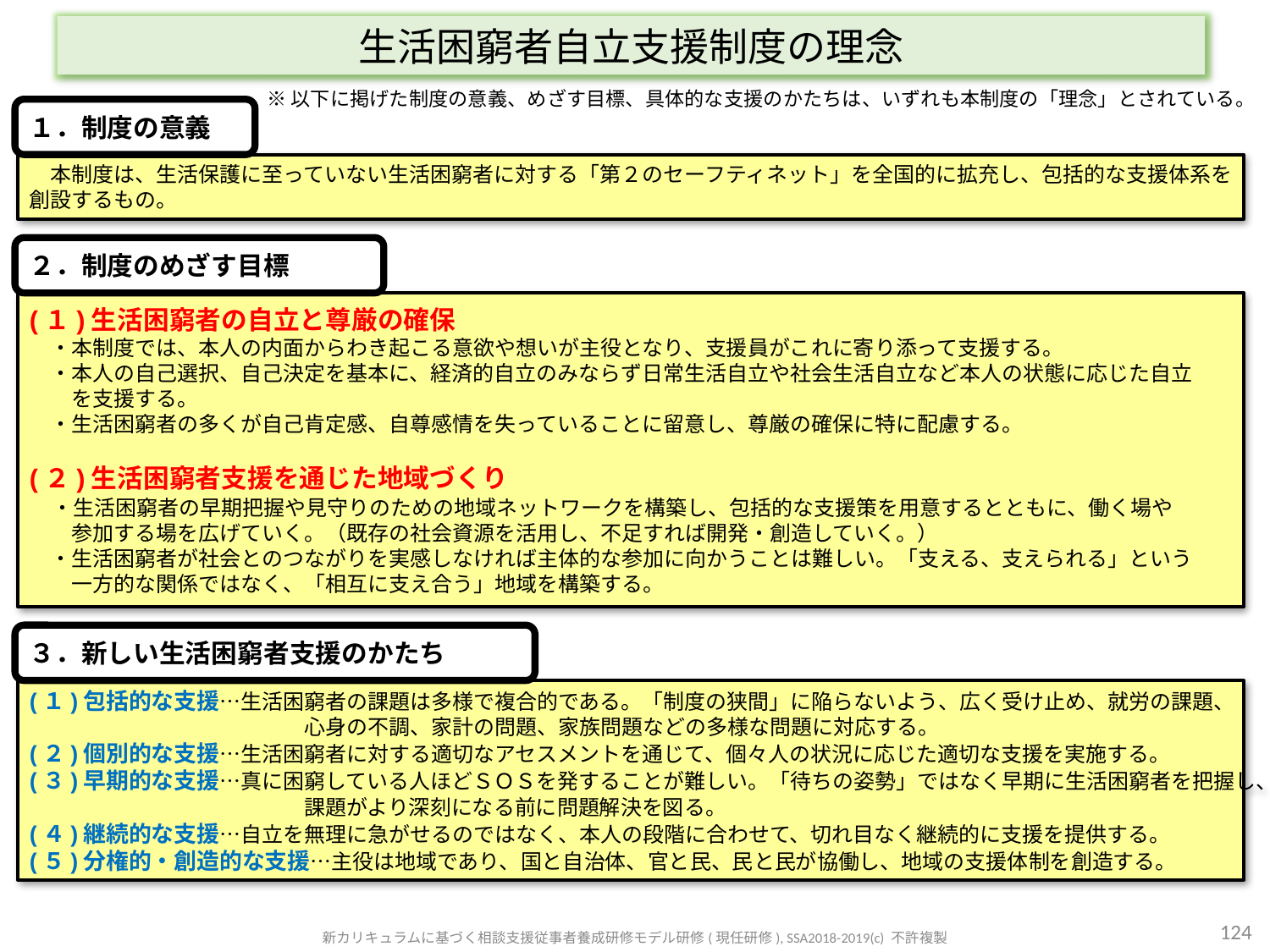

生活困窮者自立支援制度の理念
※以下に掲げた制度の意義、めざす目標、具体的な支援のかたちは、いずれも本制度の「理念」とされている。
１．制度の意義
　本制度は、生活保護に至っていない生活困窮者に対する「第２のセーフティネット」を全国的に拡充し、包括的な支援体系を
創設するもの。
２．制度のめざす目標
(１)生活困窮者の自立と尊厳の確保
　・本制度では、本人の内面からわき起こる意欲や想いが主役となり、支援員がこれに寄り添って支援する。
　・本人の自己選択、自己決定を基本に、経済的自立のみならず日常生活自立や社会生活自立など本人の状態に応じた自立
　　を支援する。
　・生活困窮者の多くが自己肯定感、自尊感情を失っていることに留意し、尊厳の確保に特に配慮する。

(２)生活困窮者支援を通じた地域づくり
　・生活困窮者の早期把握や見守りのための地域ネットワークを構築し、包括的な支援策を用意するとともに、働く場や
　　参加する場を広げていく。（既存の社会資源を活用し、不足すれば開発・創造していく。）
　・生活困窮者が社会とのつながりを実感しなければ主体的な参加に向かうことは難しい。「支える、支えられる」という
　　一方的な関係ではなく、「相互に支え合う」地域を構築する。
３．新しい生活困窮者支援のかたち
(１)包括的な支援…生活困窮者の課題は多様で複合的である。「制度の狭間」に陥らないよう、広く受け止め、就労の課題、
　　　　　　　　　　　　　心身の不調、家計の問題、家族問題などの多様な問題に対応する。
(２)個別的な支援…生活困窮者に対する適切なアセスメントを通じて、個々人の状況に応じた適切な支援を実施する。
(３)早期的な支援…真に困窮している人ほどＳＯＳを発することが難しい。「待ちの姿勢」ではなく早期に生活困窮者を把握し、
　　　　　　　　　　　　　課題がより深刻になる前に問題解決を図る。
(４)継続的な支援…自立を無理に急がせるのではなく、本人の段階に合わせて、切れ目なく継続的に支援を提供する。
(５)分権的・創造的な支援…主役は地域であり、国と自治体、官と民、民と民が協働し、地域の支援体制を創造する。
124
新カリキュラムに基づく相談支援従事者養成研修モデル研修(現任研修), SSA2018-2019(c) 不許複製